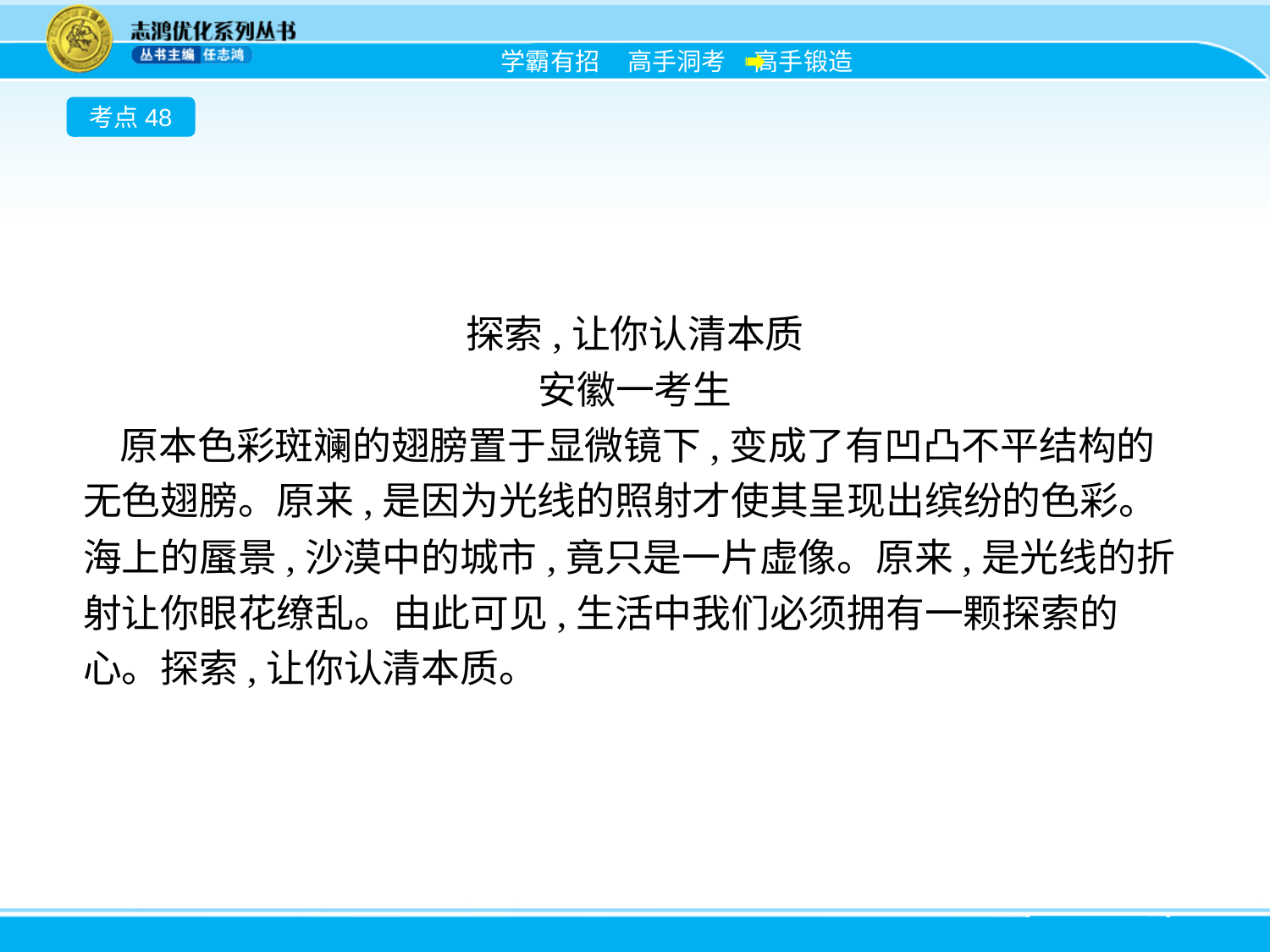

考点48
探索,让你认清本质
安徽一考生
原本色彩斑斓的翅膀置于显微镜下,变成了有凹凸不平结构的无色翅膀。原来,是因为光线的照射才使其呈现出缤纷的色彩。海上的蜃景,沙漠中的城市,竟只是一片虚像。原来,是光线的折射让你眼花缭乱。由此可见,生活中我们必须拥有一颗探索的心。探索,让你认清本质。